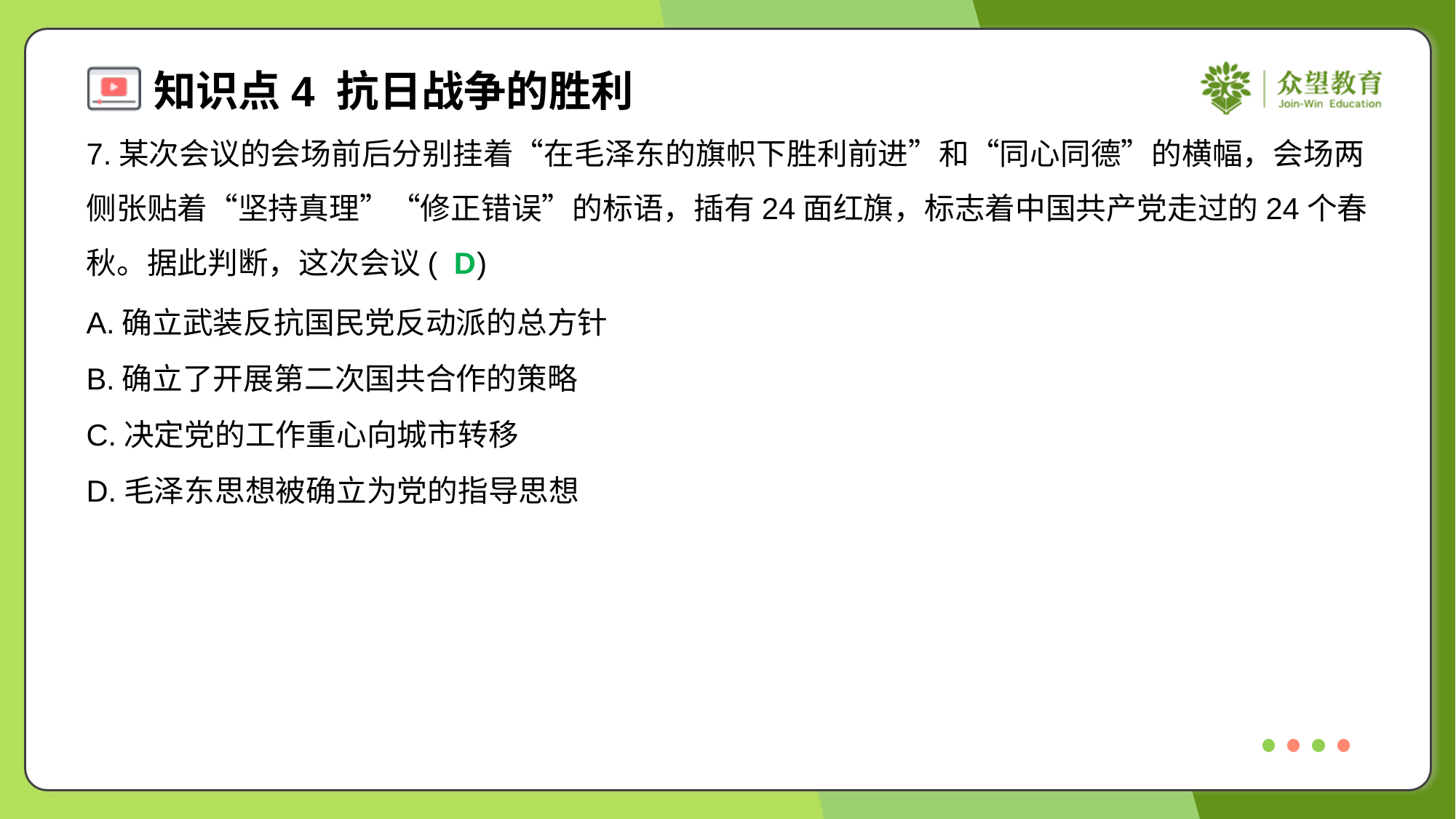

7.某次会议的会场前后分别挂着“在毛泽东的旗帜下胜利前进”和“同心同德”的横幅，会场两
侧张贴着“坚持真理”“修正错误”的标语，插有24面红旗，标志着中国共产党走过的24个春
秋。据此判断，这次会议(     )
D
A.确立武装反抗国民党反动派的总方针
B.确立了开展第二次国共合作的策略
C.决定党的工作重心向城市转移
D.毛泽东思想被确立为党的指导思想